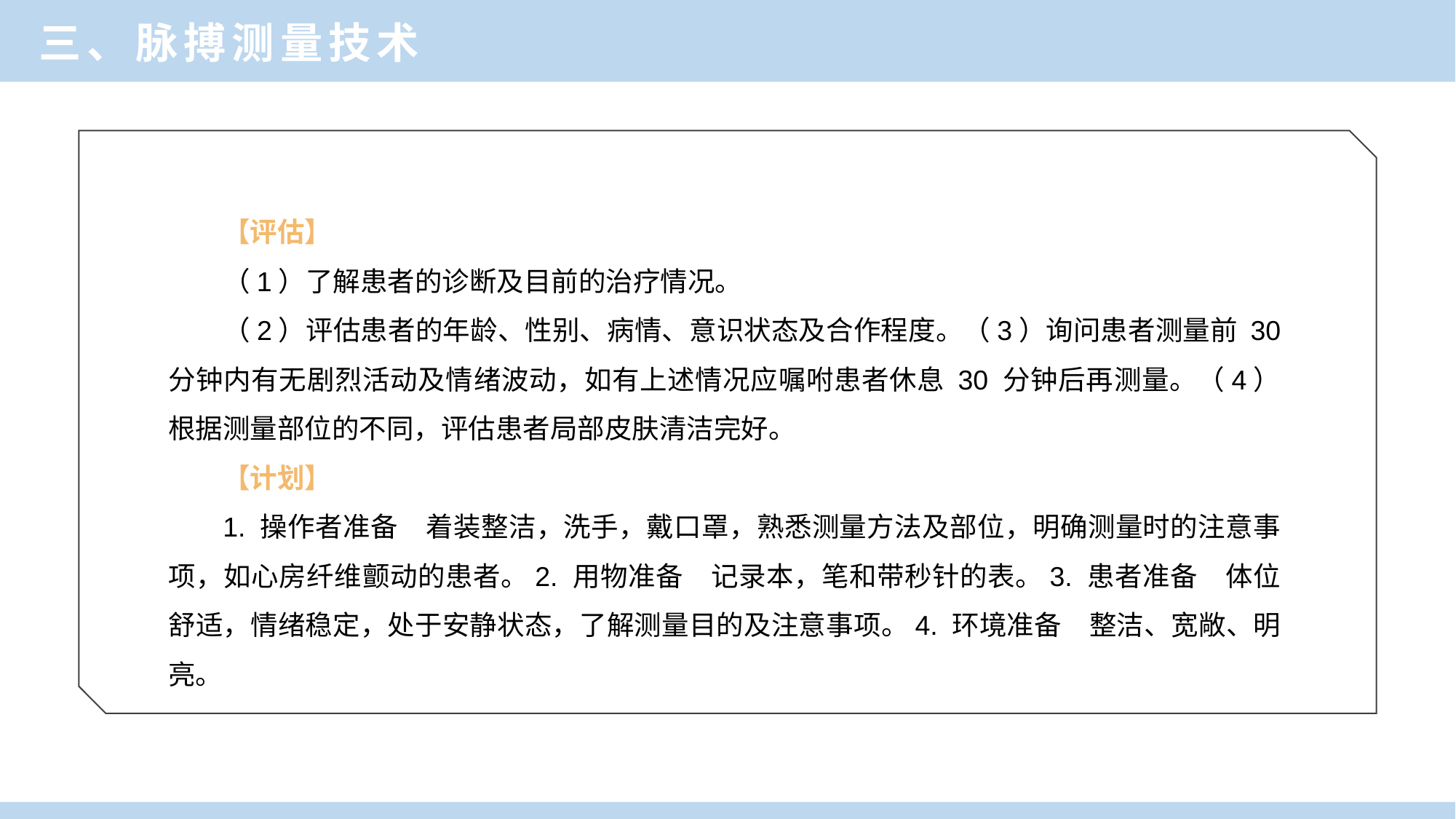

三、脉搏测量技术

【评估】
（1）了解患者的诊断及目前的治疗情况。
（2）评估患者的年龄、性别、病情、意识状态及合作程度。（3）询问患者测量前 30 分钟内有无剧烈活动及情绪波动，如有上述情况应嘱咐患者休息 30 分钟后再测量。（4）根据测量部位的不同，评估患者局部皮肤清洁完好。
【计划】
1. 操作者准备　着装整洁，洗手，戴口罩，熟悉测量方法及部位，明确测量时的注意事项，如心房纤维颤动的患者。2. 用物准备　记录本，笔和带秒针的表。3. 患者准备　体位舒适，情绪稳定，处于安静状态，了解测量目的及注意事项。4. 环境准备　整洁、宽敞、明亮。